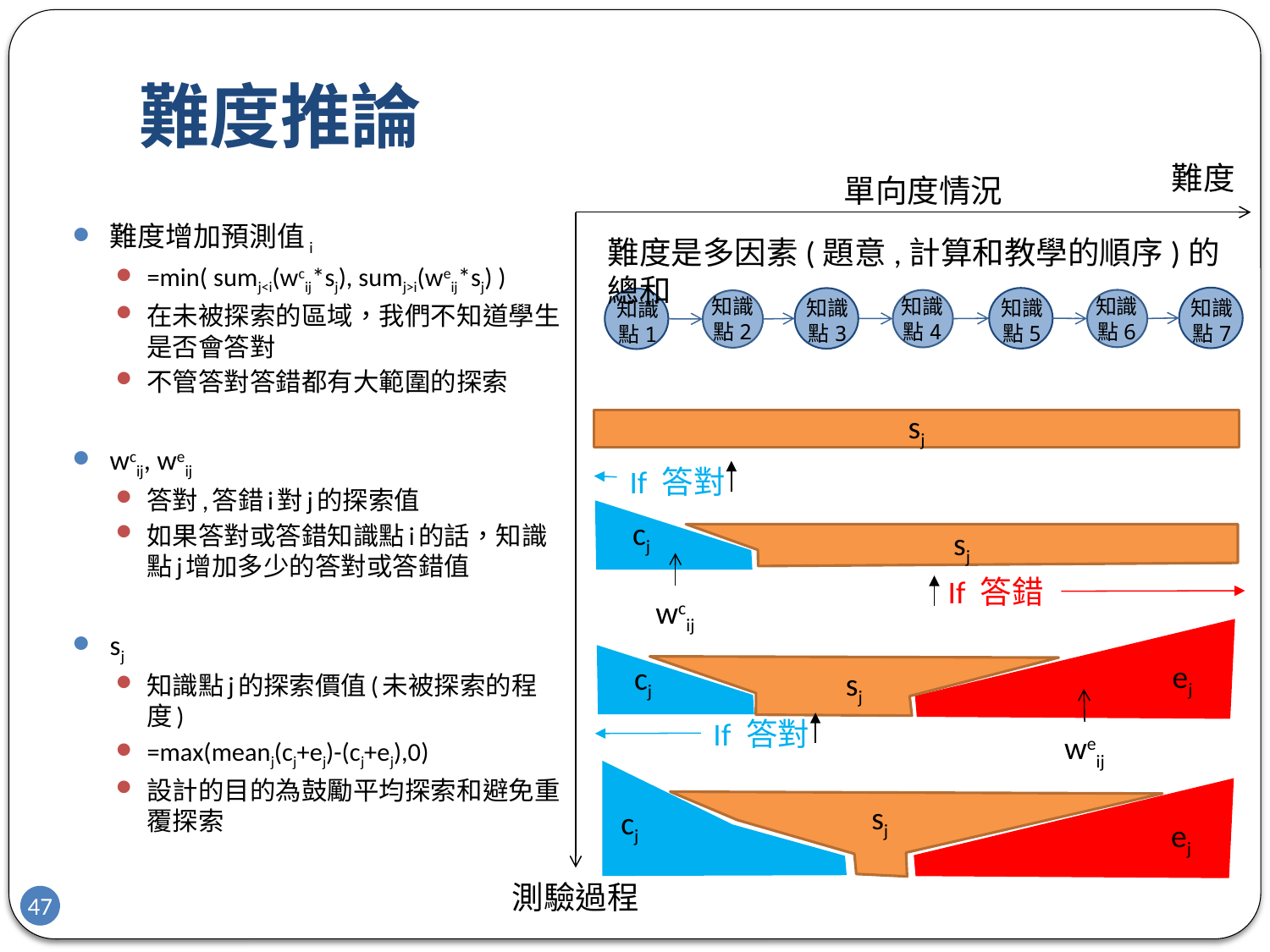

# 難度推論
難度
單向度情況
難度增加預測值i
=min( sumj<i(wcij*sj), sumj>i(weij*sj) )
在未被探索的區域，我們不知道學生是否會答對
不管答對答錯都有大範圍的探索

wcij, weij
答對,答錯i對j的探索值
如果答對或答錯知識點i的話，知識點j增加多少的答對或答錯值

sj
知識點j的探索價值(未被探索的程度)
=max(meanj(cj+ej)-(cj+ej),0)
設計的目的為鼓勵平均探索和避免重覆探索
難度是多因素(題意,計算和教學的順序)的總和
知識點6

知識點4

知識點2

知識點7

知識點5

知識點3

知識點1
sj
If 答對

cj
sj
If 答錯
wcij

ej
cj
sj
If 答對
weij

sj
cj
ej
測驗過程
47